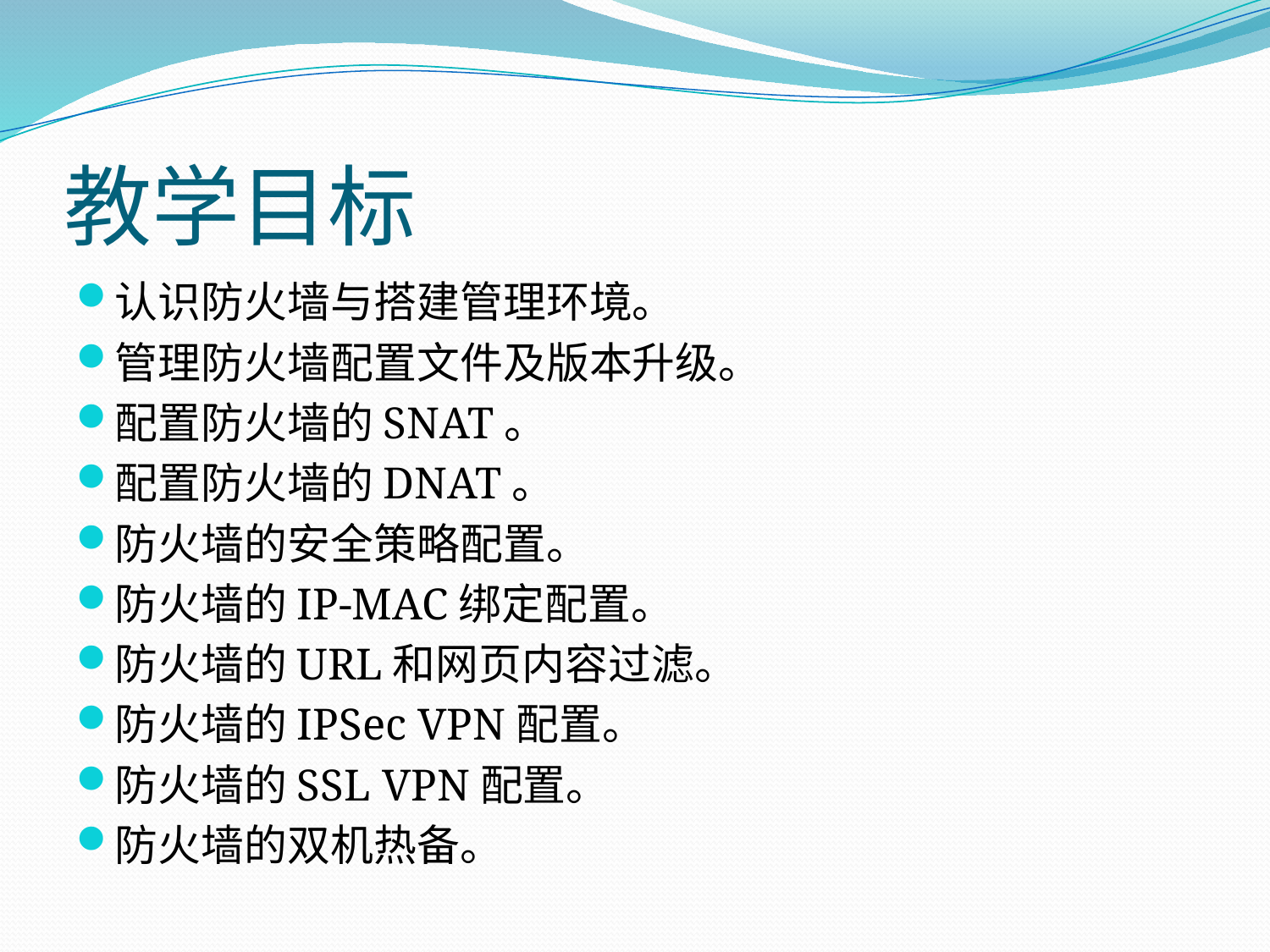

# 教学目标
认识防火墙与搭建管理环境。
管理防火墙配置文件及版本升级。
配置防火墙的SNAT。
配置防火墙的DNAT。
防火墙的安全策略配置。
防火墙的IP-MAC绑定配置。
防火墙的URL和网页内容过滤。
防火墙的IPSec VPN配置。
防火墙的SSL VPN配置。
防火墙的双机热备。